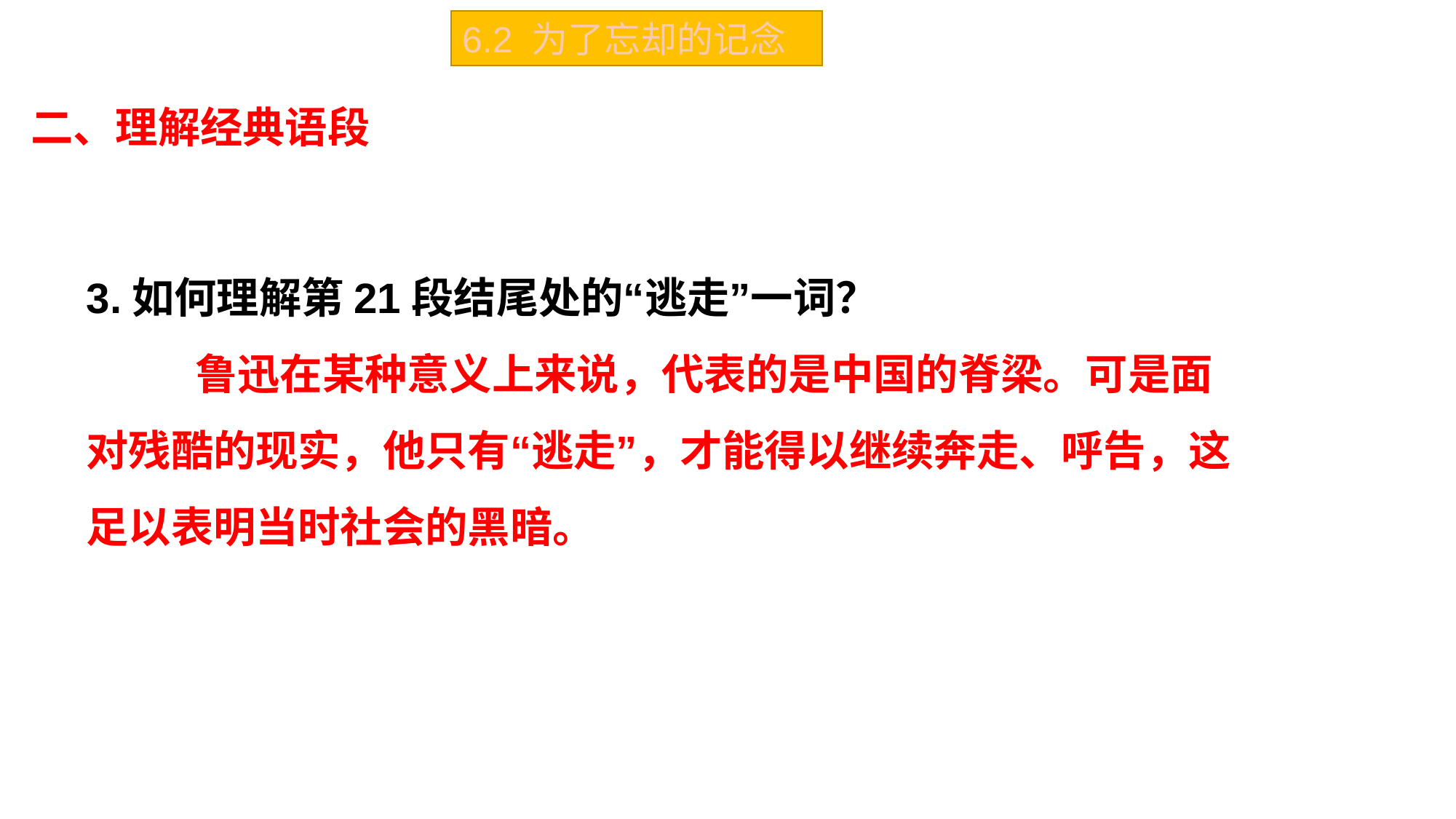

6.2 为了忘却的记念
二、理解经典语段
3.如何理解第21段结尾处的“逃走”一词？
	鲁迅在某种意义上来说，代表的是中国的脊梁。可是面对残酷的现实，他只有“逃走”，才能得以继续奔走、呼告，这足以表明当时社会的黑暗。